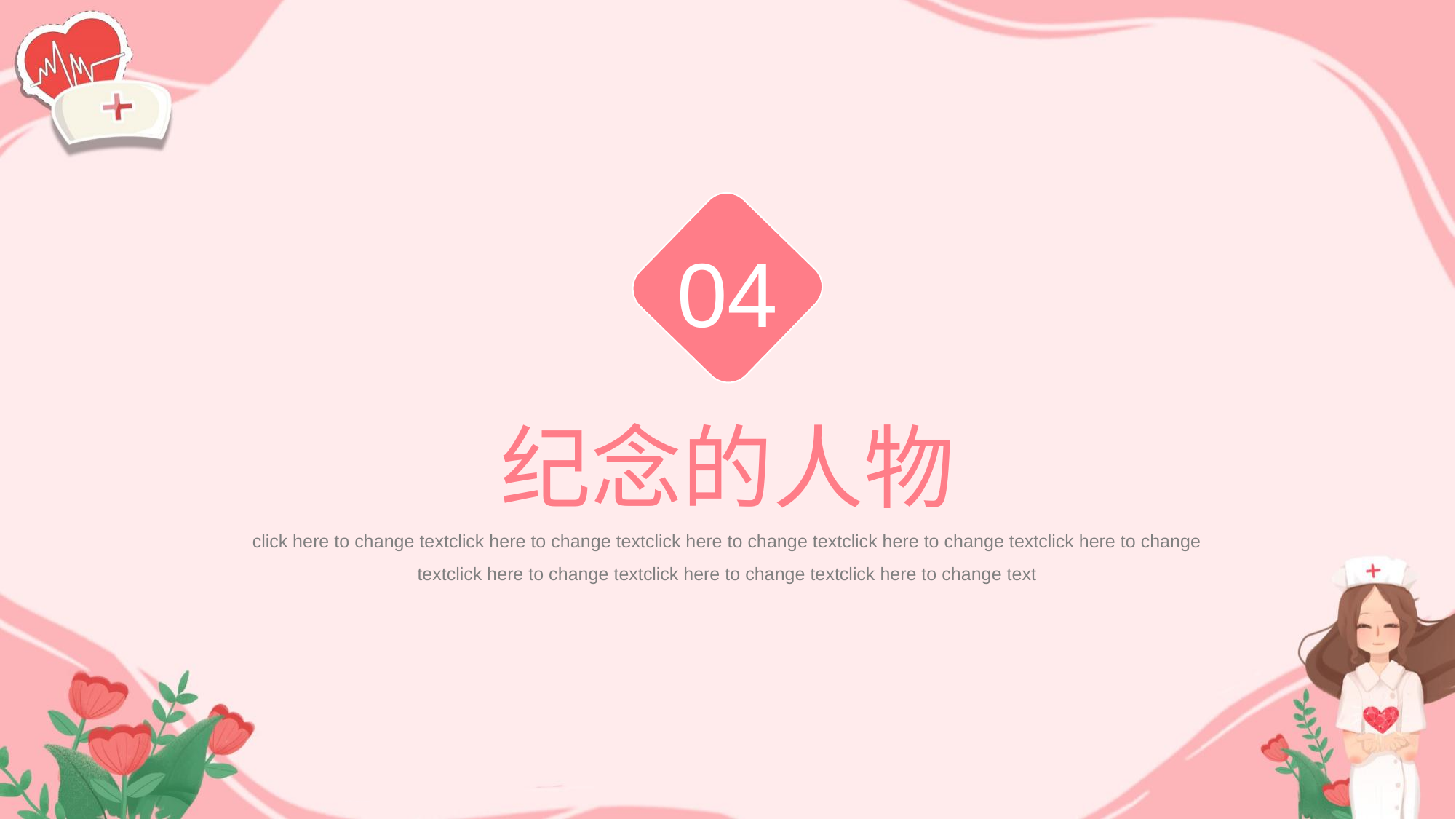

04
纪念的人物
click here to change textclick here to change textclick here to change textclick here to change textclick here to change textclick here to change textclick here to change textclick here to change text

行业PPT模板http://www.1ppt.com/hangye/